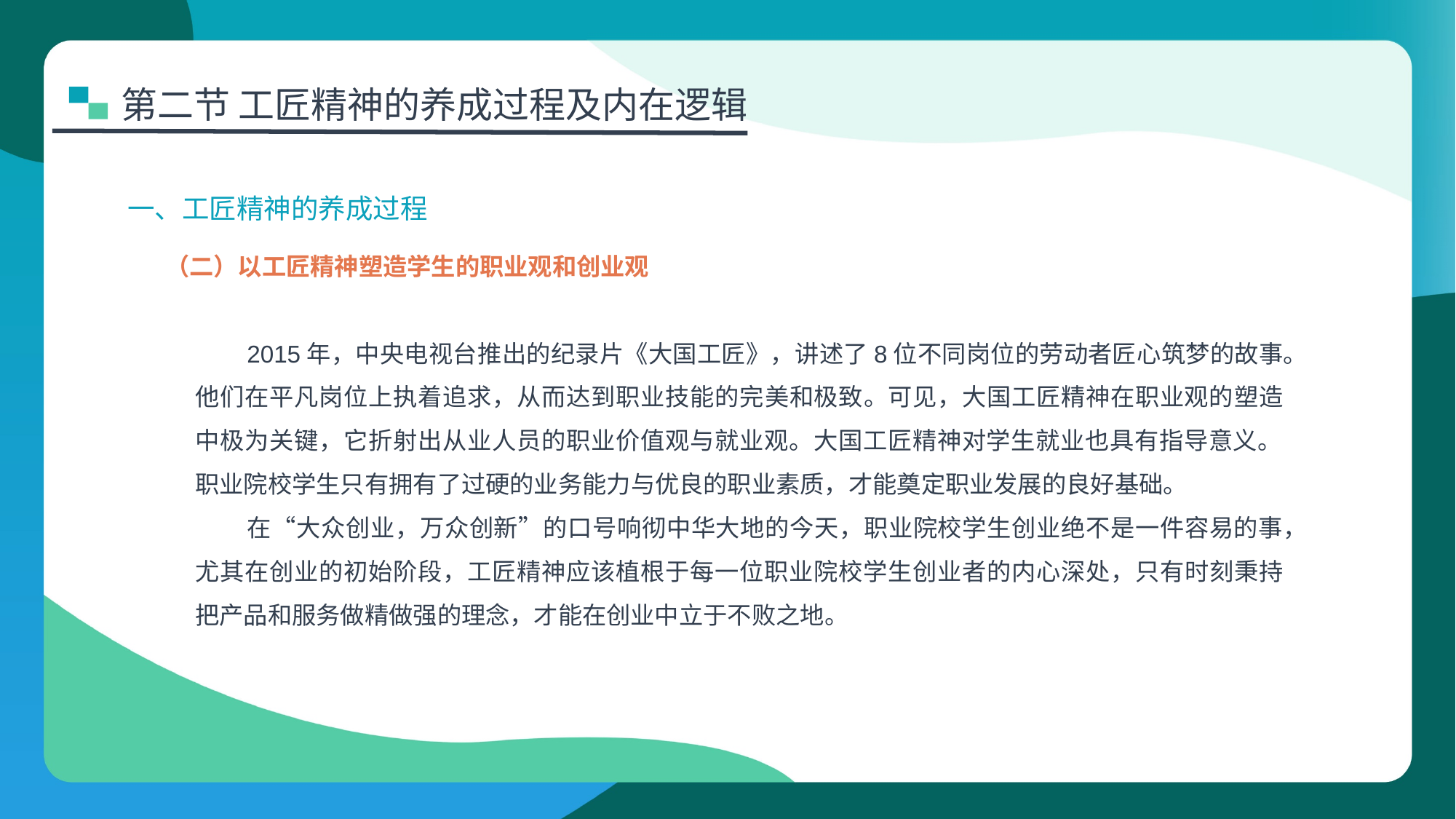

第二节 工匠精神的养成过程及内在逻辑

一、工匠精神的养成过程
（二）以工匠精神塑造学生的职业观和创业观
2015年，中央电视台推出的纪录片《大国工匠》，讲述了8位不同岗位的劳动者匠心筑梦的故事。他们在平凡岗位上执着追求，从而达到职业技能的完美和极致。可见，大国工匠精神在职业观的塑造中极为关键，它折射出从业人员的职业价值观与就业观。大国工匠精神对学生就业也具有指导意义。职业院校学生只有拥有了过硬的业务能力与优良的职业素质，才能奠定职业发展的良好基础。
在“大众创业，万众创新”的口号响彻中华大地的今天，职业院校学生创业绝不是一件容易的事，尤其在创业的初始阶段，工匠精神应该植根于每一位职业院校学生创业者的内心深处，只有时刻秉持把产品和服务做精做强的理念，才能在创业中立于不败之地。